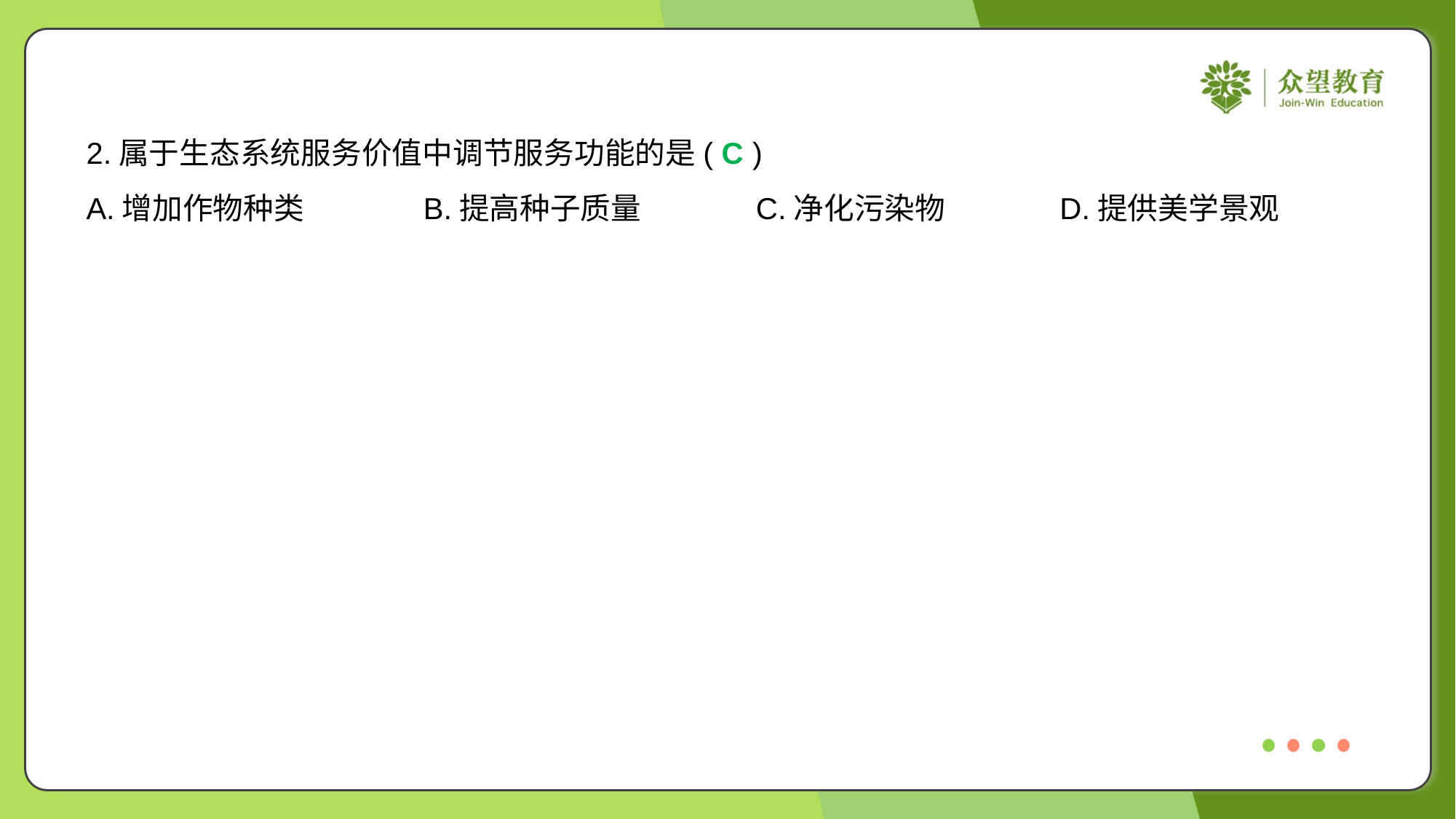

2.属于生态系统服务价值中调节服务功能的是(     )
C
A.增加作物种类	B.提高种子质量	C.净化污染物	D.提供美学景观